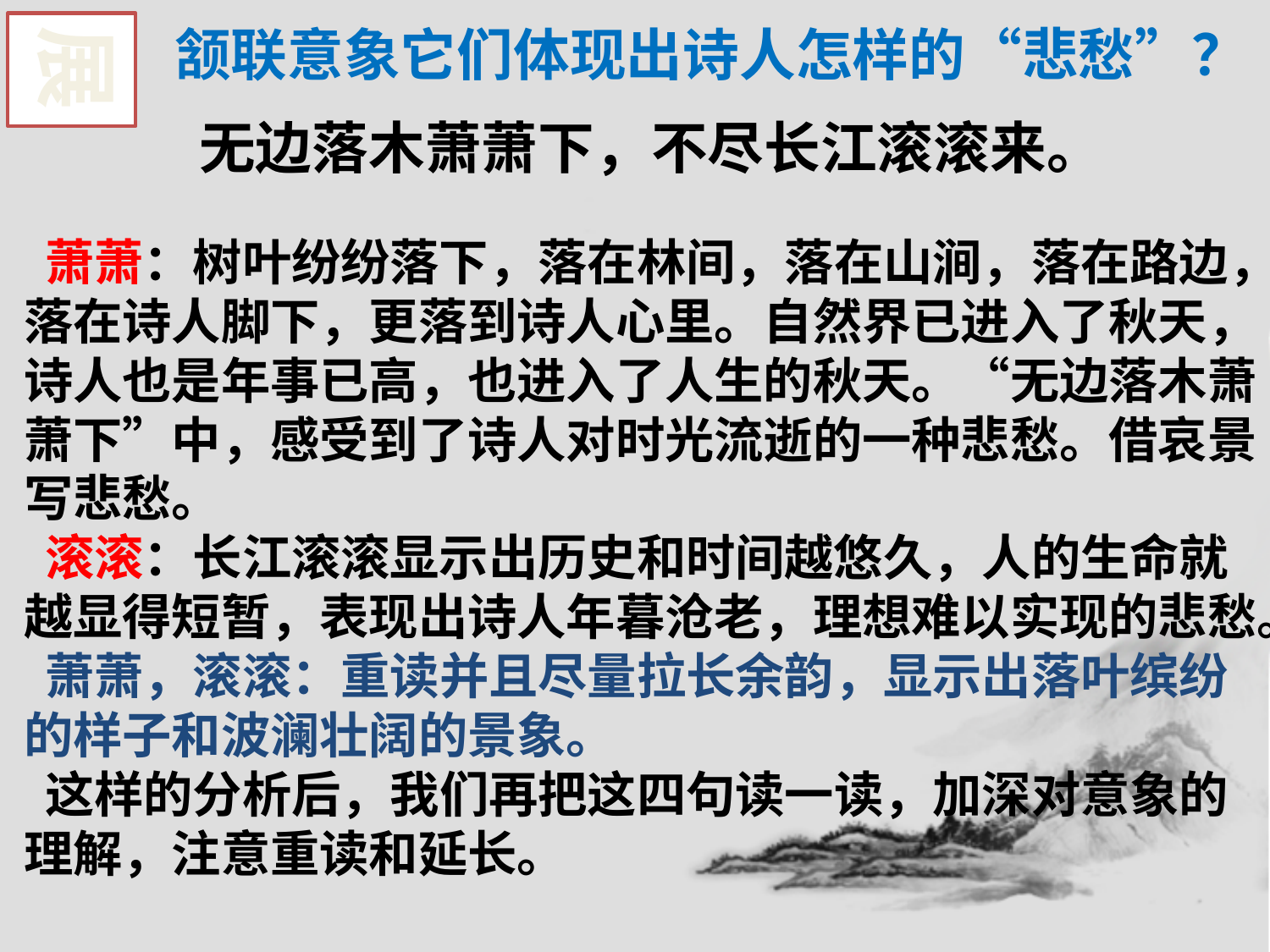

展
颔联意象它们体现出诗人怎样的“悲愁”？
无边落木萧萧下，不尽长江滚滚来。

萧萧：树叶纷纷落下，落在林间，落在山涧，落在路边，落在诗人脚下，更落到诗人心里。自然界已进入了秋天，诗人也是年事已高，也进入了人生的秋天。“无边落木萧萧下”中，感受到了诗人对时光流逝的一种悲愁。借哀景写悲愁。
滚滚：长江滚滚显示出历史和时间越悠久，人的生命就越显得短暂，表现出诗人年暮沧老，理想难以实现的悲愁。
萧萧，滚滚：重读并且尽量拉长余韵，显示出落叶缤纷的样子和波澜壮阔的景象。
这样的分析后，我们再把这四句读一读，加深对意象的理解，注意重读和延长。